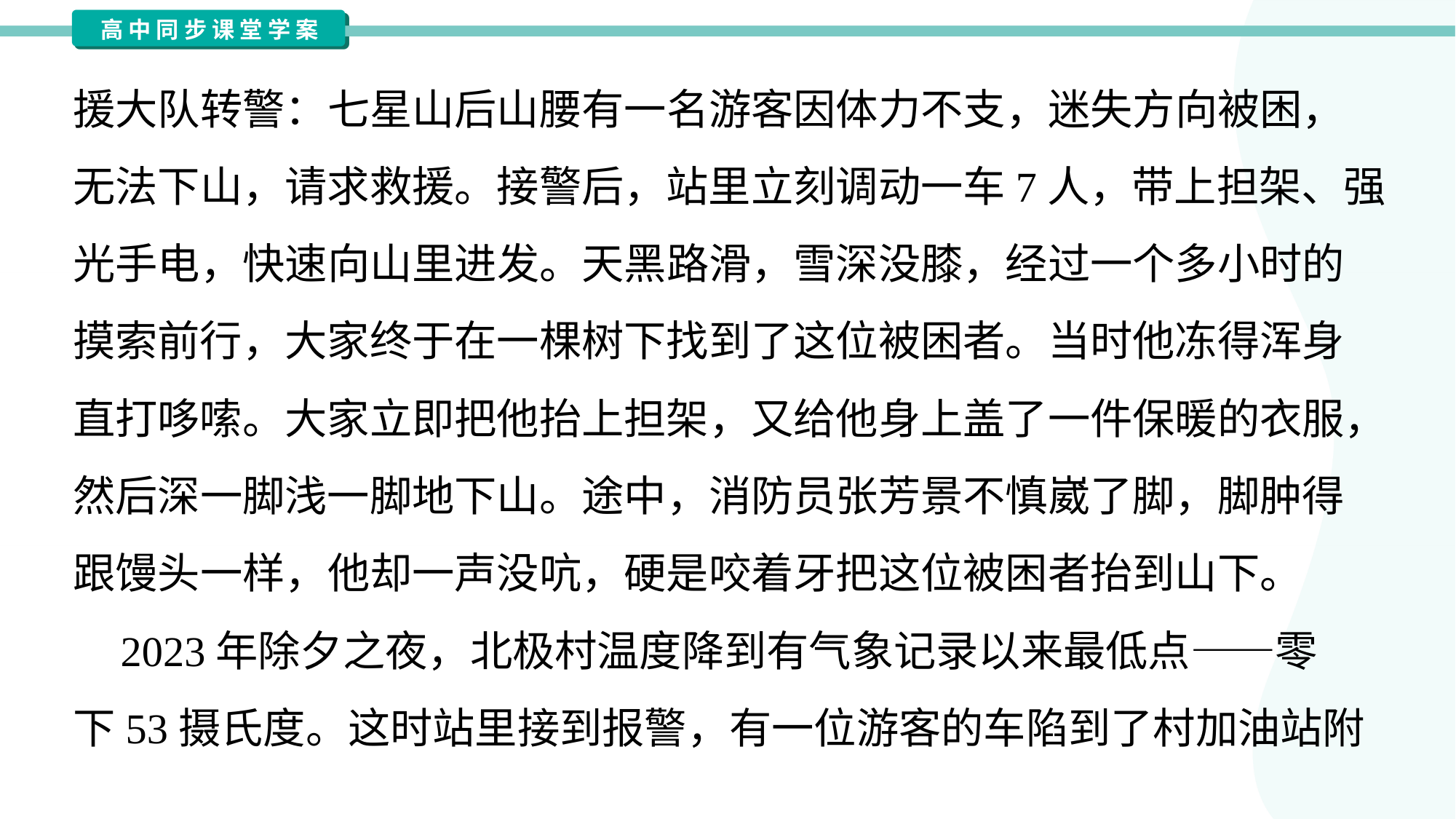

援大队转警：七星山后山腰有一名游客因体力不支，迷失方向被困，
无法下山，请求救援。接警后，站里立刻调动一车7人，带上担架、强
光手电，快速向山里进发。天黑路滑，雪深没膝，经过一个多小时的
摸索前行，大家终于在一棵树下找到了这位被困者。当时他冻得浑身
直打哆嗦。大家立即把他抬上担架，又给他身上盖了一件保暖的衣服，
然后深一脚浅一脚地下山。途中，消防员张芳景不慎崴了脚，脚肿得
跟馒头一样，他却一声没吭，硬是咬着牙把这位被困者抬到山下。
    2023年除夕之夜，北极村温度降到有气象记录以来最低点——零
下53摄氏度。这时站里接到报警，有一位游客的车陷到了村加油站附